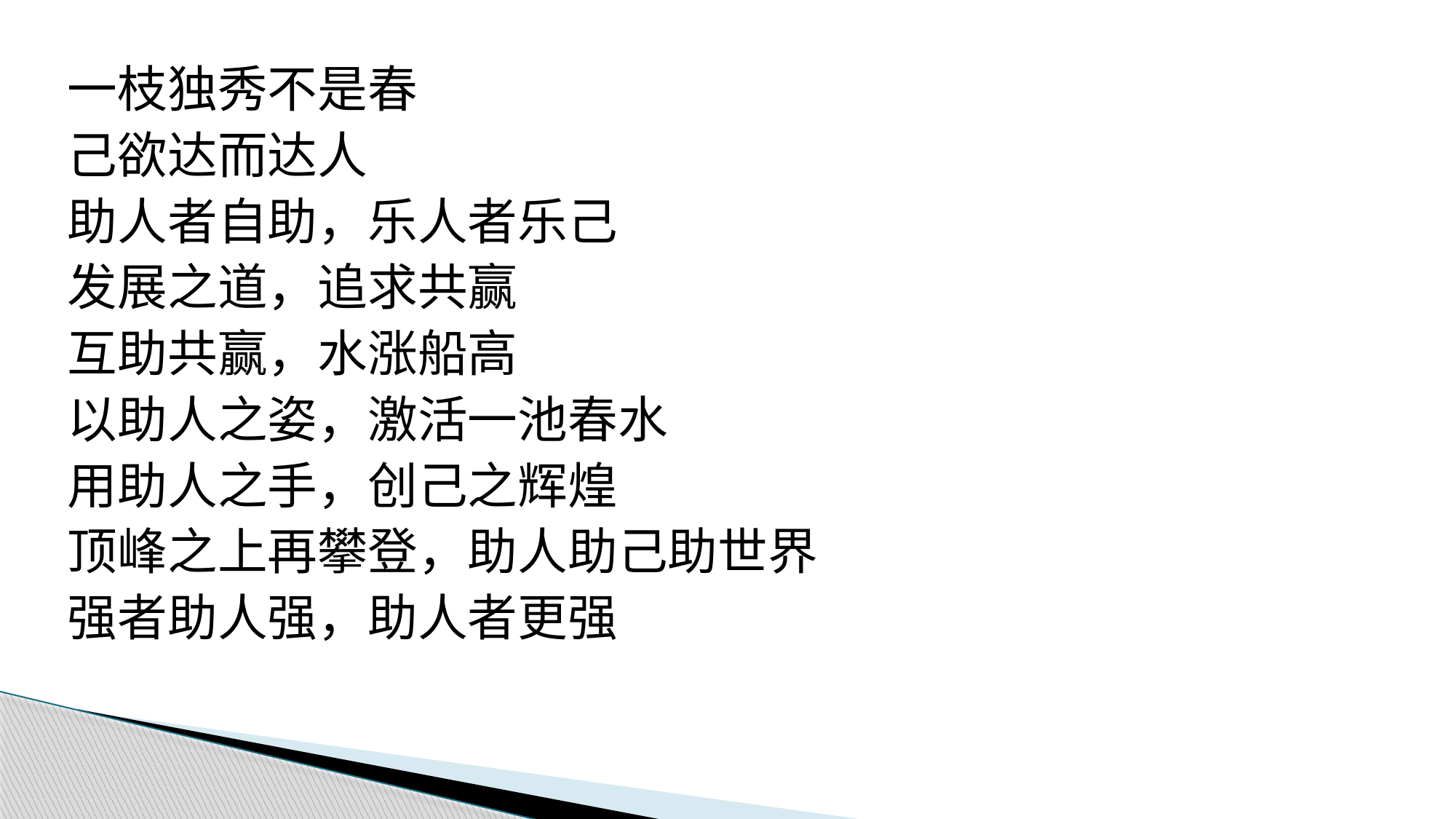

一枝独秀不是春
己欲达而达人
助人者自助，乐人者乐己
发展之道，追求共赢
互助共赢，水涨船高
以助人之姿，激活一池春水
用助人之手，创己之辉煌
顶峰之上再攀登，助人助己助世界
强者助人强，助人者更强